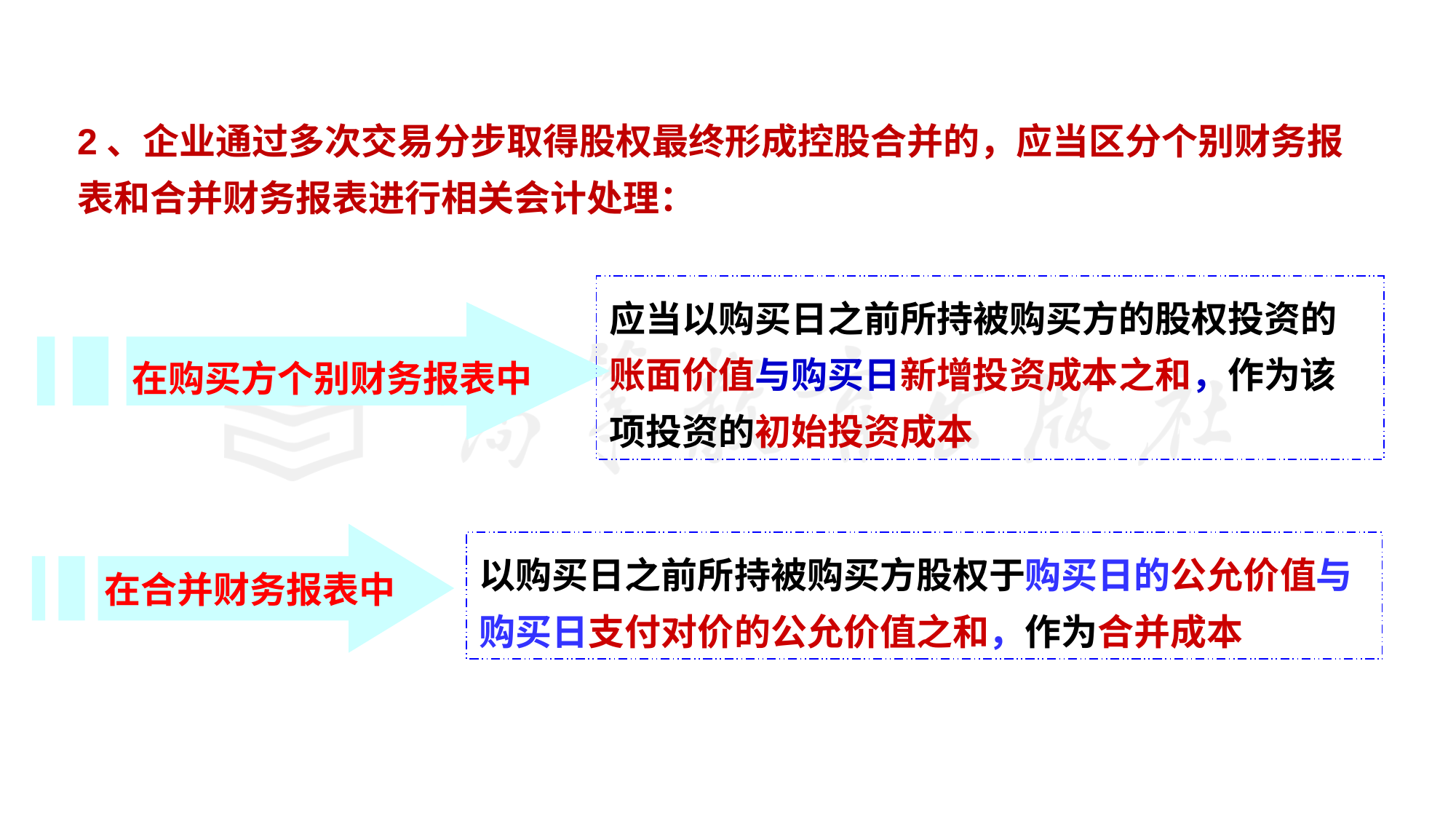

2、企业通过多次交易分步取得股权最终形成控股合并的，应当区分个别财务报表和合并财务报表进行相关会计处理：
应当以购买日之前所持被购买方的股权投资的账面价值与购买日新增投资成本之和，作为该项投资的初始投资成本
在购买方个别财务报表中
在合并财务报表中
以购买日之前所持被购买方股权于购买日的公允价值与购买日支付对价的公允价值之和，作为合并成本